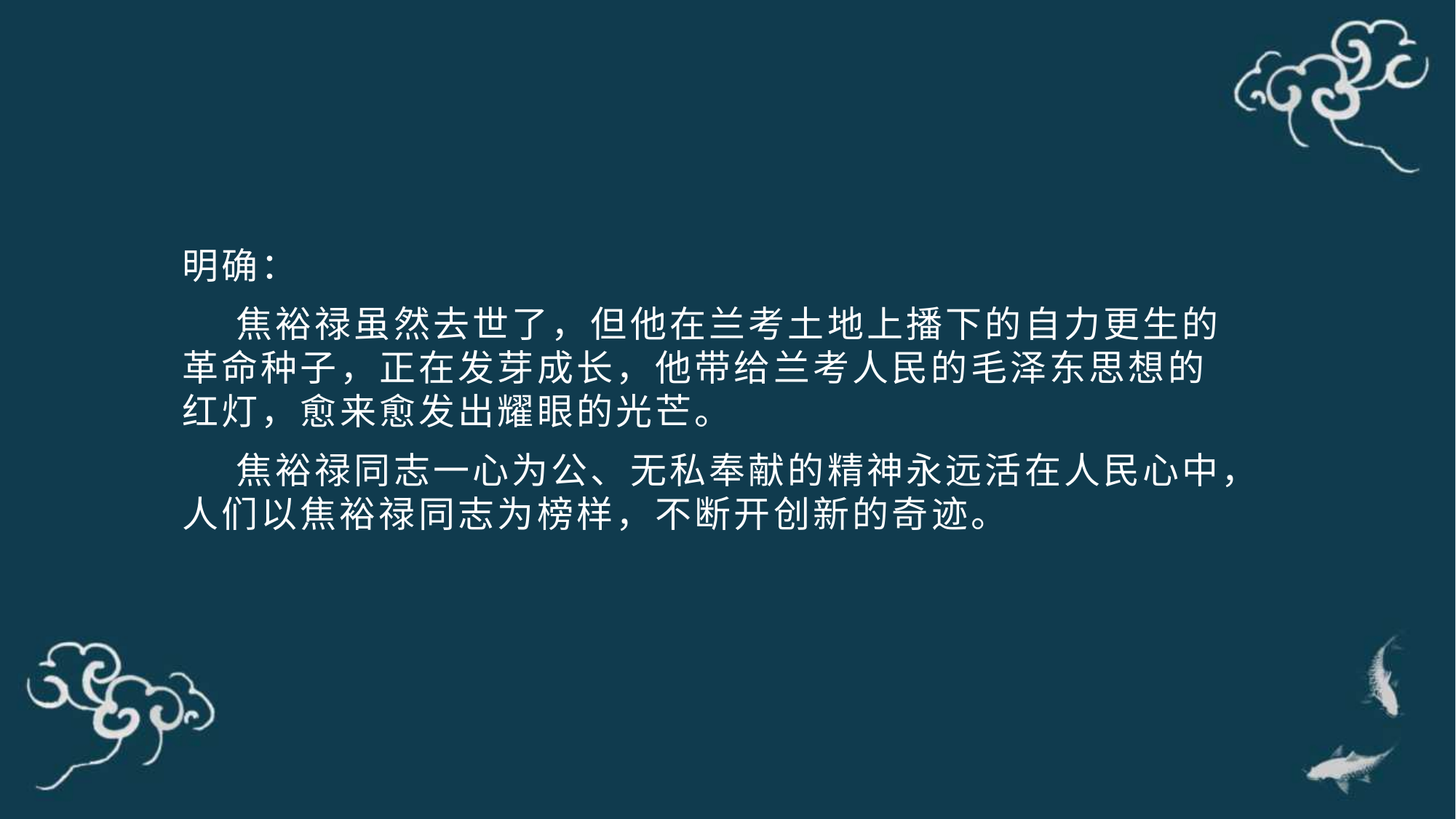

明确：
    焦裕禄虽然去世了，但他在兰考土地上播下的自力更生的革命种子，正在发芽成长，他带给兰考人民的毛泽东思想的红灯，愈来愈发出耀眼的光芒。
    焦裕禄同志一心为公、无私奉献的精神永远活在人民心中，人们以焦裕禄同志为榜样，不断开创新的奇迹。